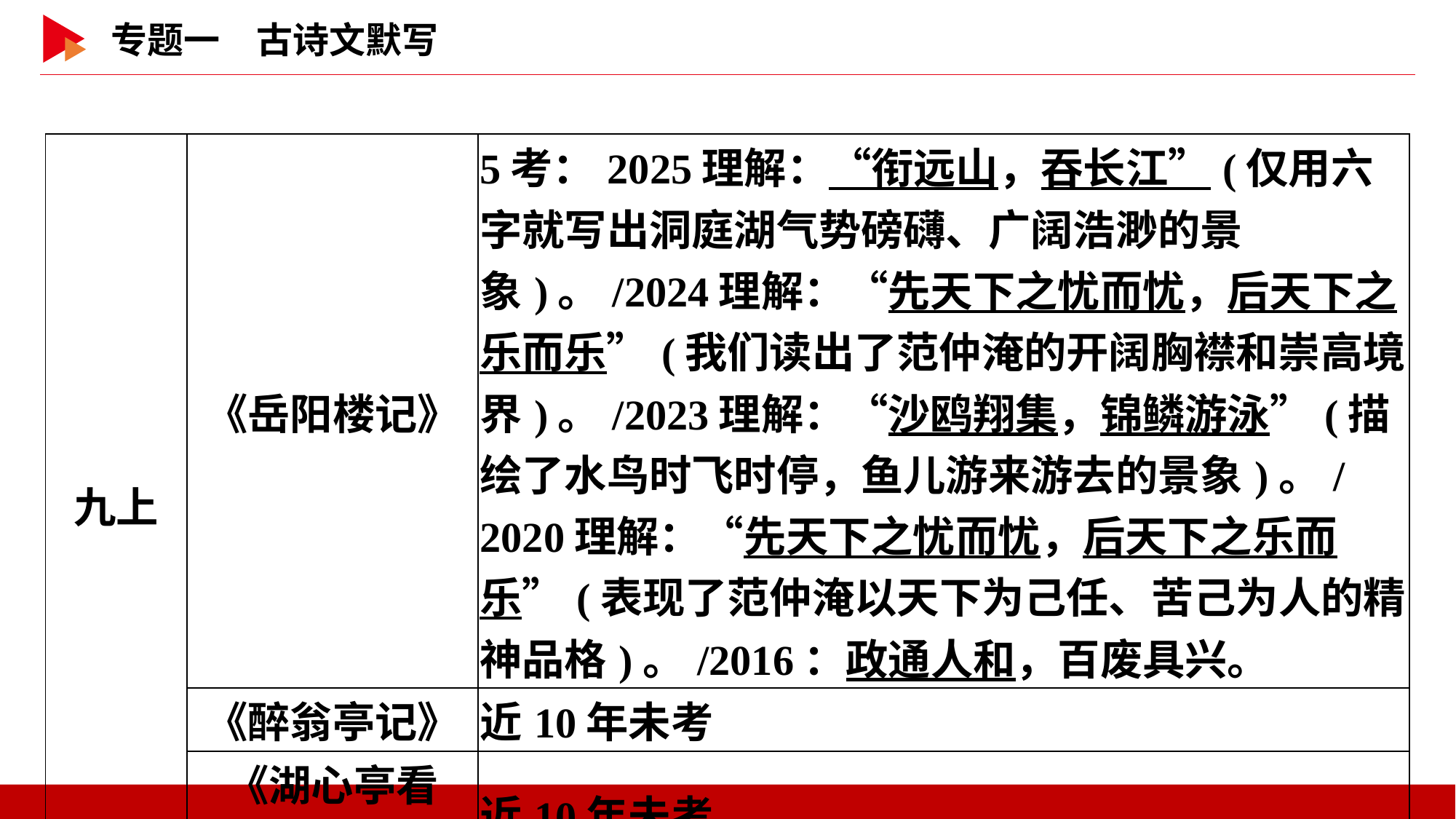

| 九上 | 《岳阳楼记》 | 5考：2025理解：“衔远山，吞长江”(仅用六字就写出洞庭湖气势磅礴、广阔浩渺的景象)。/2024理解：“先天下之忧而忧，后天下之乐而乐”(我们读出了范仲淹的开阔胸襟和崇高境界)。/2023理解：“沙鸥翔集，锦鳞游泳”(描绘了水鸟时飞时停，鱼儿游来游去的景象)。/2020理解：“先天下之忧而忧，后天下之乐而乐”(表现了范仲淹以天下为己任、苦己为人的精神品格)。/2016：政通人和，百废具兴。 |
| --- | --- | --- |
|  | 《醉翁亭记》 | 近10年未考 |
|  | 《湖心亭看雪》 | 近10年未考 |